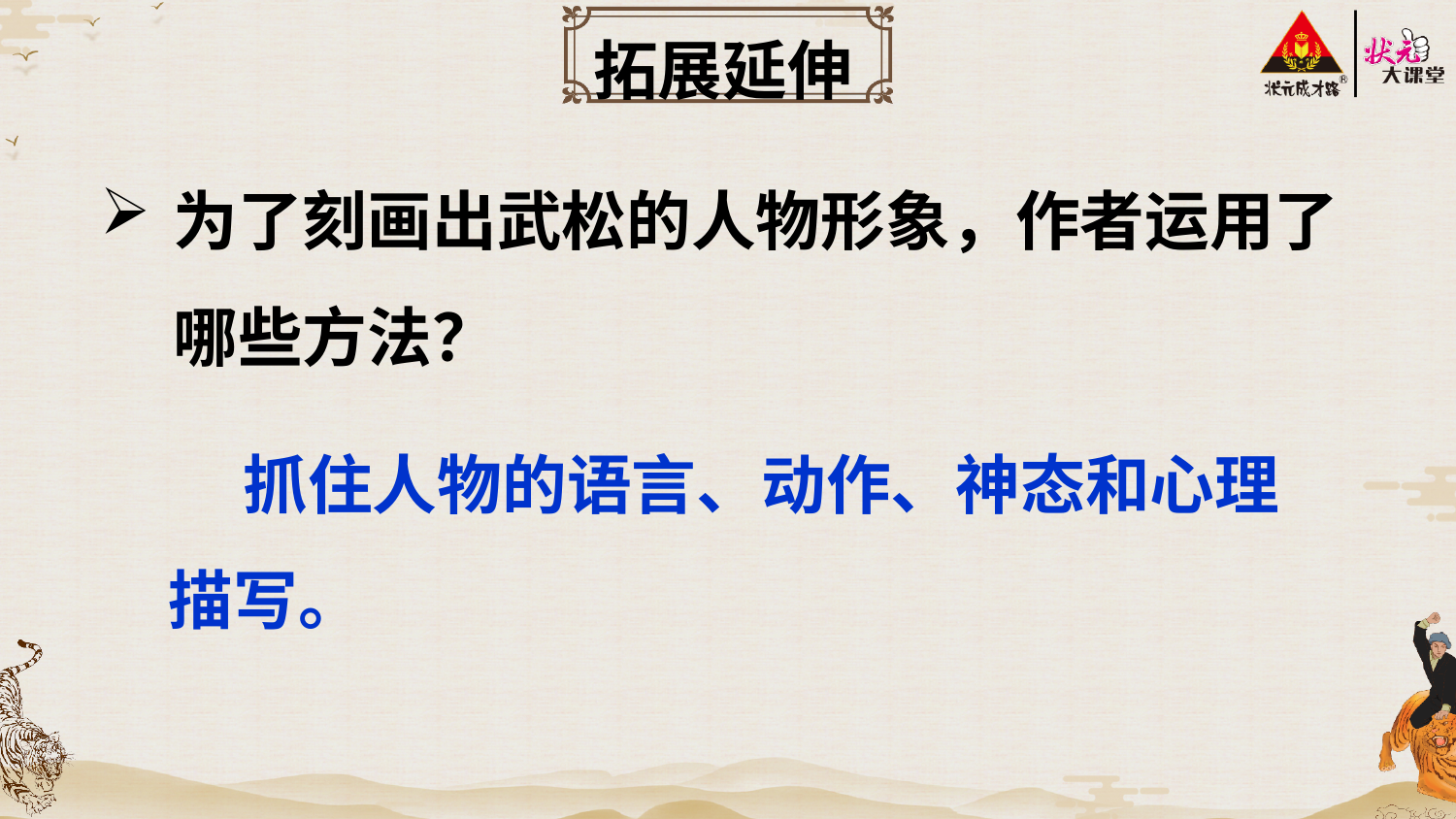

拓展延伸
为了刻画出武松的人物形象，作者运用了哪些方法？
    抓住人物的语言、动作、神态和心理描写。